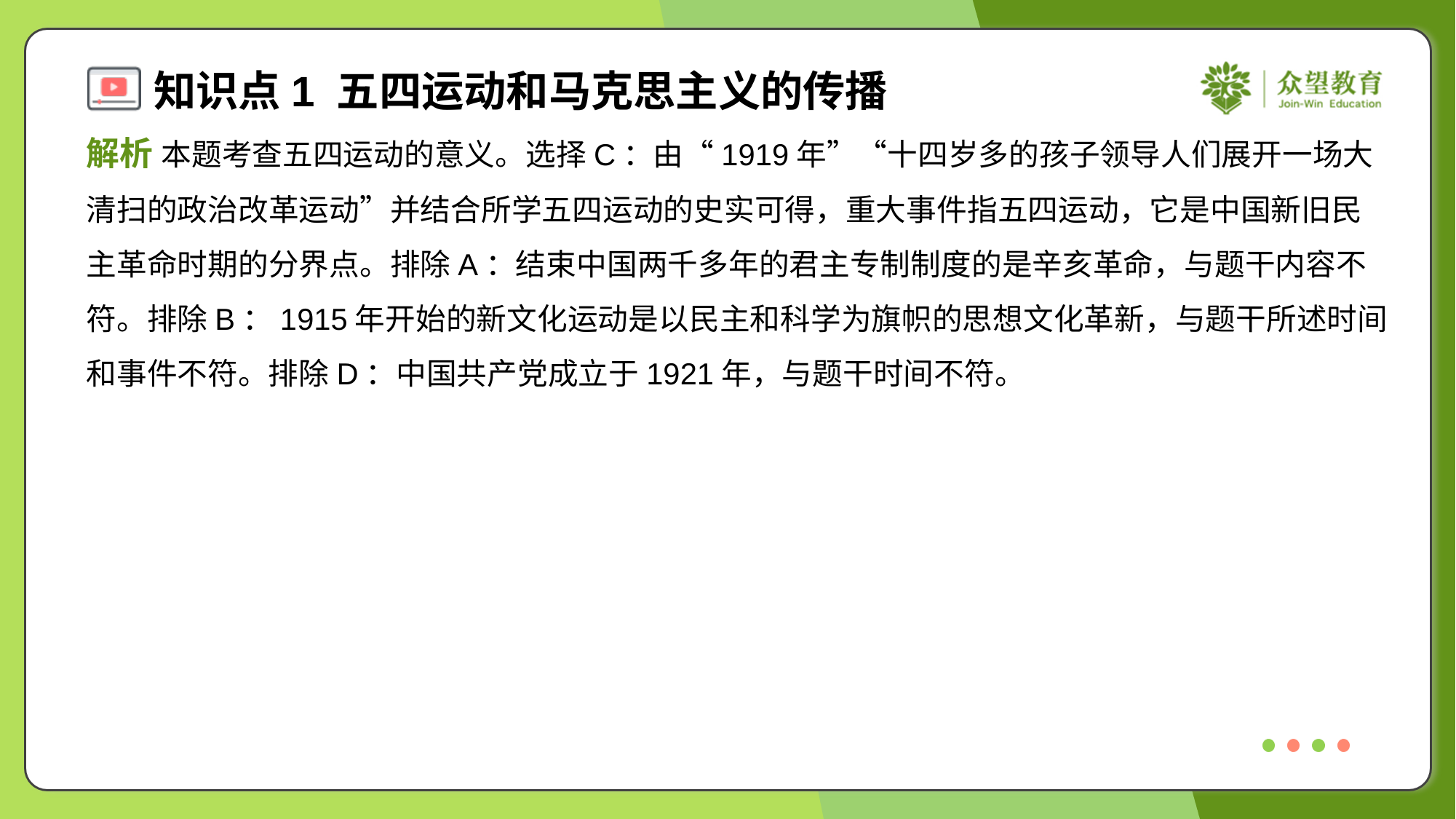

解析 本题考查五四运动的意义。选择C：由“1919年”“十四岁多的孩子领导人们展开一场大
清扫的政治改革运动”并结合所学五四运动的史实可得，重大事件指五四运动，它是中国新旧民
主革命时期的分界点。排除A：结束中国两千多年的君主专制制度的是辛亥革命，与题干内容不
符。排除B：1915年开始的新文化运动是以民主和科学为旗帜的思想文化革新，与题干所述时间
和事件不符。排除D：中国共产党成立于1921年，与题干时间不符。